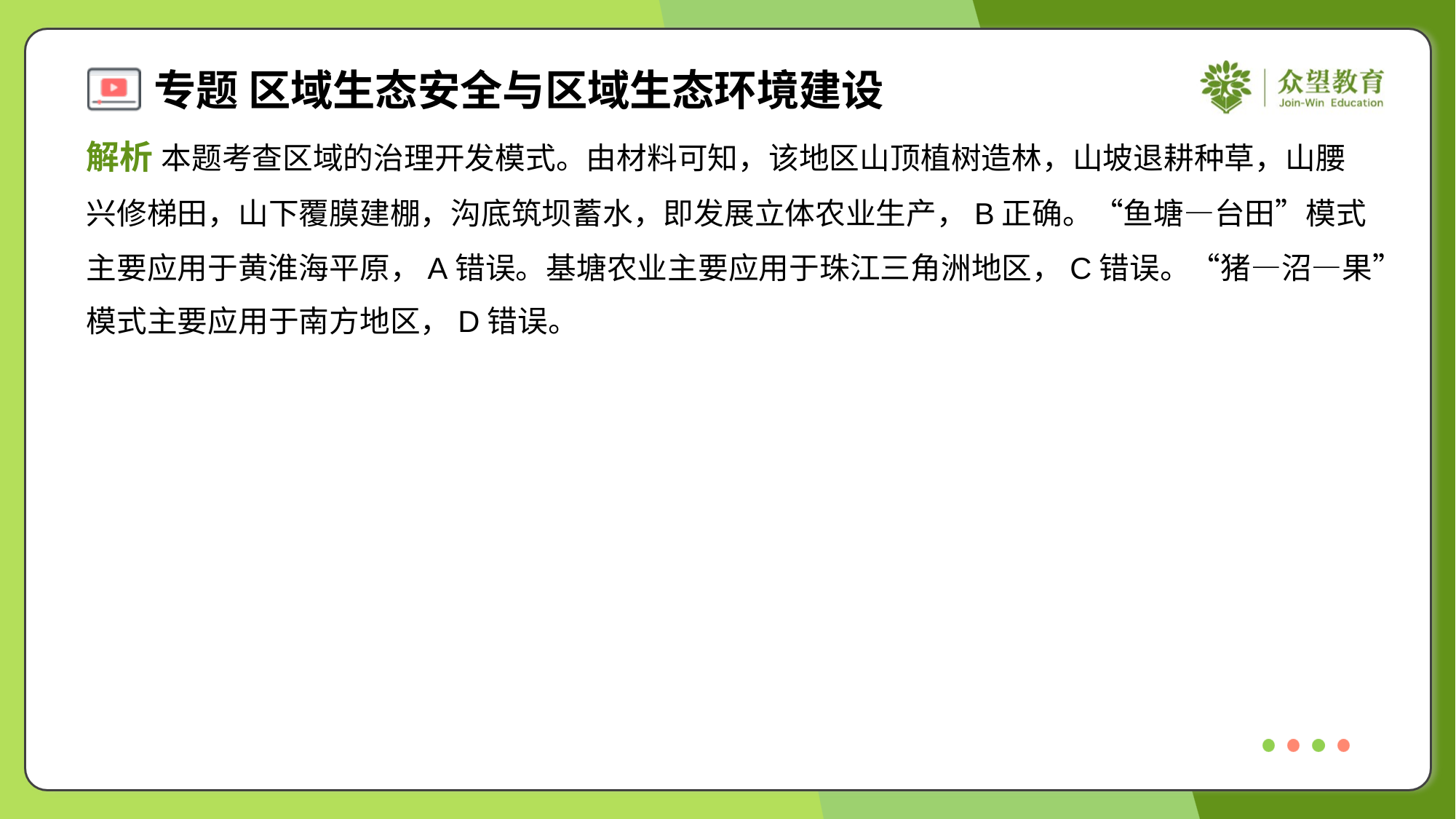

解析 本题考查区域的治理开发模式。由材料可知，该地区山顶植树造林，山坡退耕种草，山腰
兴修梯田，山下覆膜建棚，沟底筑坝蓄水，即发展立体农业生产，B正确。“鱼塘—台田”模式
主要应用于黄淮海平原，A错误。基塘农业主要应用于珠江三角洲地区，C错误。“猪—沼—果”
模式主要应用于南方地区，D错误。